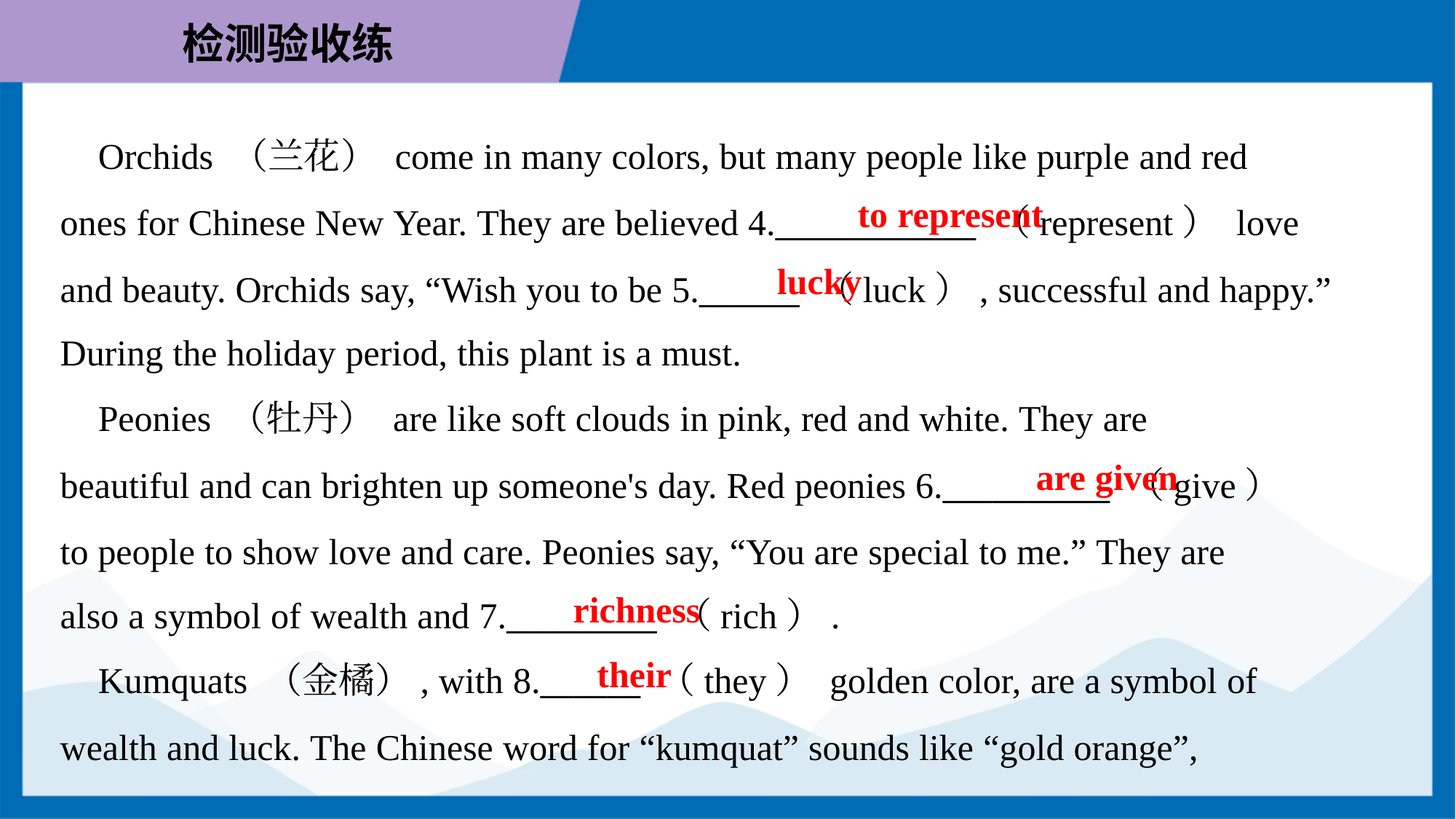

Orchids （兰花） come in many colors, but many people like purple and red
ones for Chinese New Year. They are believed 4.____________ （represent） love
and beauty. Orchids say, “Wish you to be 5.______ （luck）, successful and happy.”
During the holiday period, this plant is a must.
to represent
lucky
    Peonies （牡丹） are like soft clouds in pink, red and white. They are
beautiful and can brighten up someone's day. Red peonies 6.__________ （give）
to people to show love and care. Peonies say, “You are special to me.” They are
also a symbol of wealth and 7._________ （rich）.
are given
richness
their
    Kumquats （金橘）, with 8.______ （they） golden color, are a symbol of
wealth and luck. The Chinese word for “kumquat” sounds like “gold orange”,